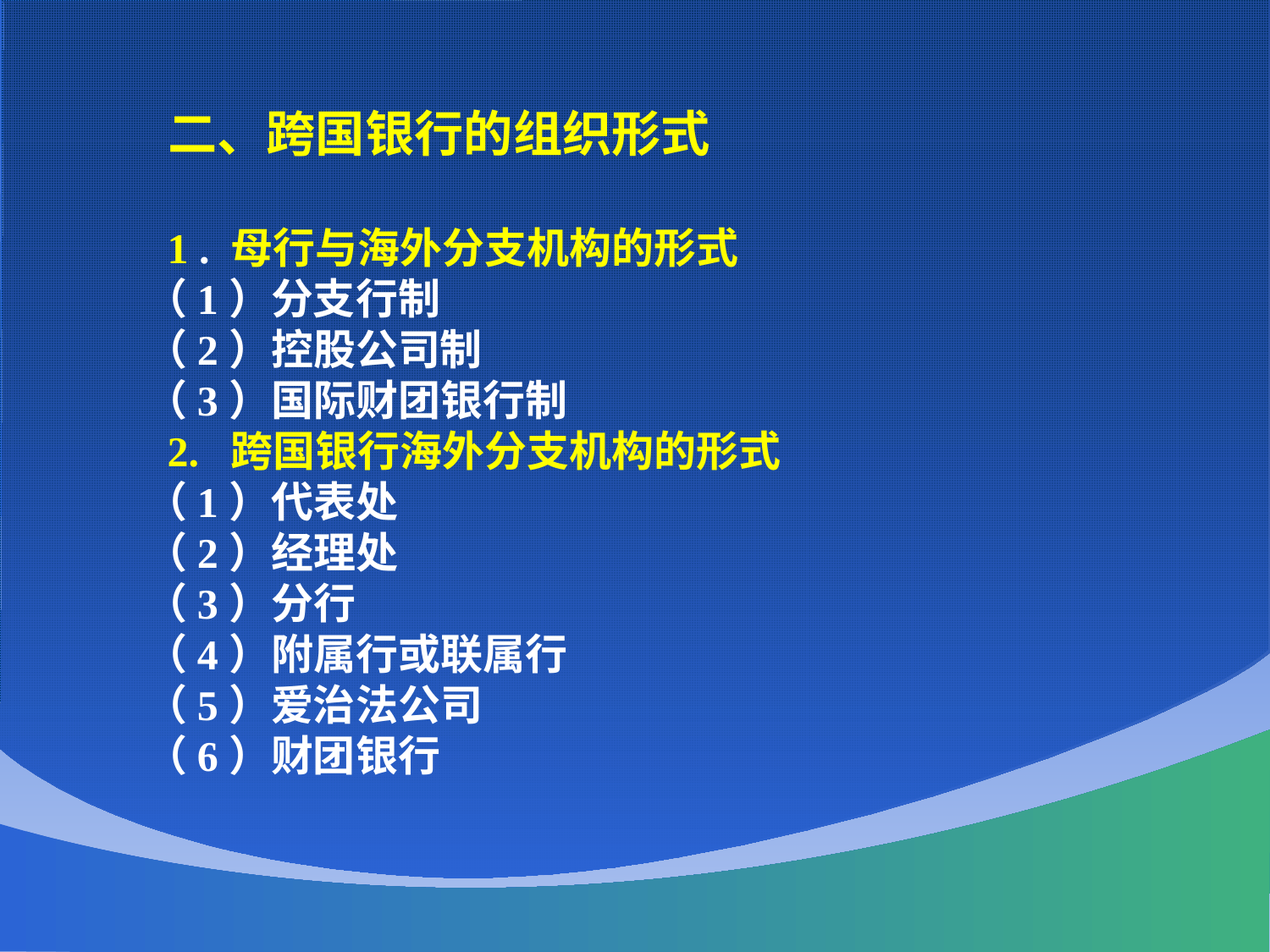

二、跨国银行的组织形式

    1 . 母行与海外分支机构的形式
 （1）分支行制
 （2）控股公司制
 （3）国际财团银行制
    2.  跨国银行海外分支机构的形式
 （1）代表处
 （2）经理处
 （3）分行
 （4）附属行或联属行
 （5）爱治法公司
 （6）财团银行